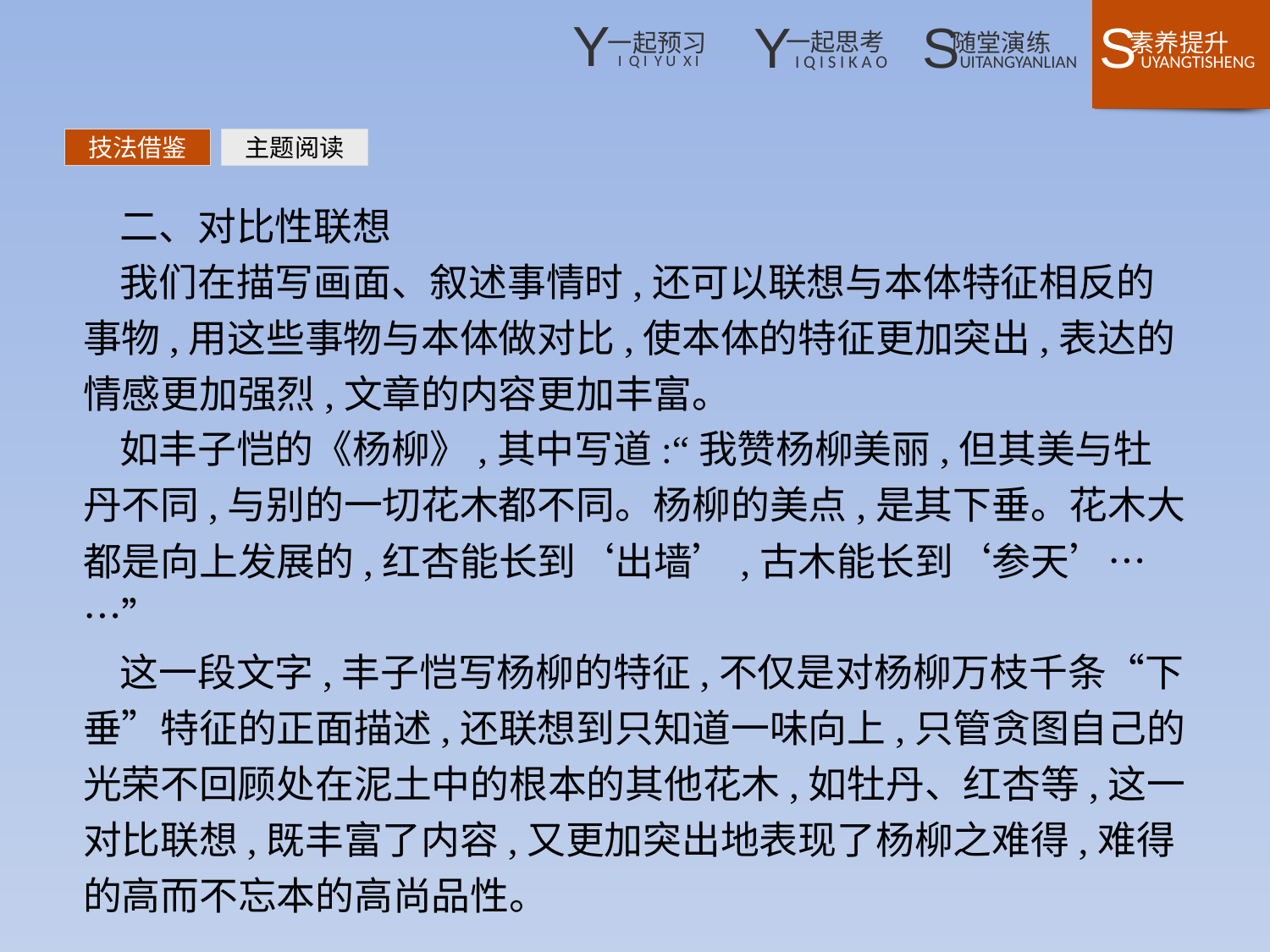

技法借鉴
主题阅读
二、对比性联想
我们在描写画面、叙述事情时,还可以联想与本体特征相反的事物,用这些事物与本体做对比,使本体的特征更加突出,表达的情感更加强烈,文章的内容更加丰富。
如丰子恺的《杨柳》,其中写道:“我赞杨柳美丽,但其美与牡丹不同,与别的一切花木都不同。杨柳的美点,是其下垂。花木大都是向上发展的,红杏能长到‘出墙’,古木能长到‘参天’……”
这一段文字,丰子恺写杨柳的特征,不仅是对杨柳万枝千条“下垂”特征的正面描述,还联想到只知道一味向上,只管贪图自己的光荣不回顾处在泥土中的根本的其他花木,如牡丹、红杏等,这一对比联想,既丰富了内容,又更加突出地表现了杨柳之难得,难得的高而不忘本的高尚品性。